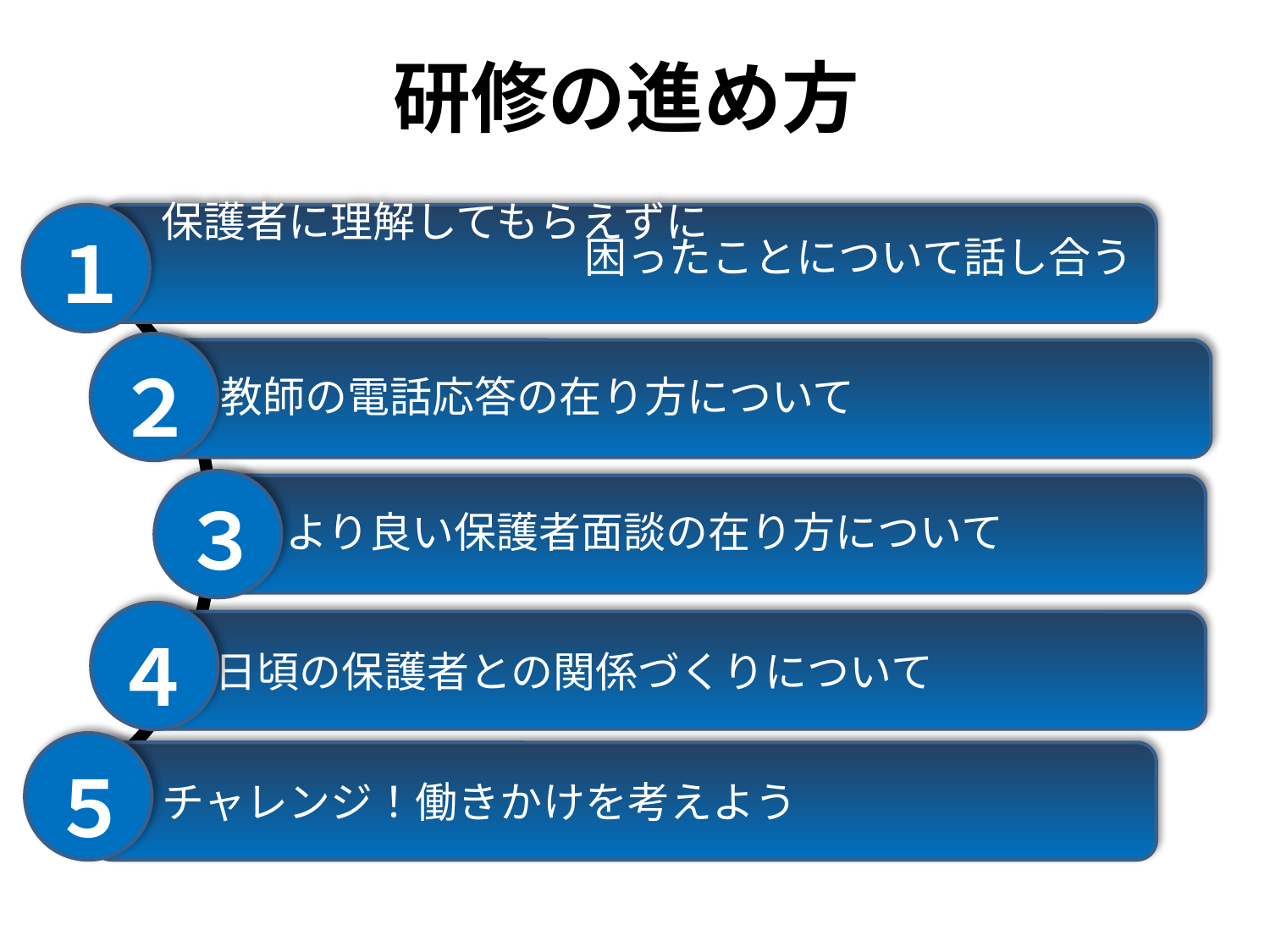

# 研修の進め方

１
　保護者に理解してもらえずに
　　　　　　　　　　　困ったことについて話し合う

    教師の電話応答の在り方について
２

    より良い保護者面談の在り方について
３

４
     日頃の保護者との関係づくりについて

　 チャレンジ！働きかけを考えよう

５